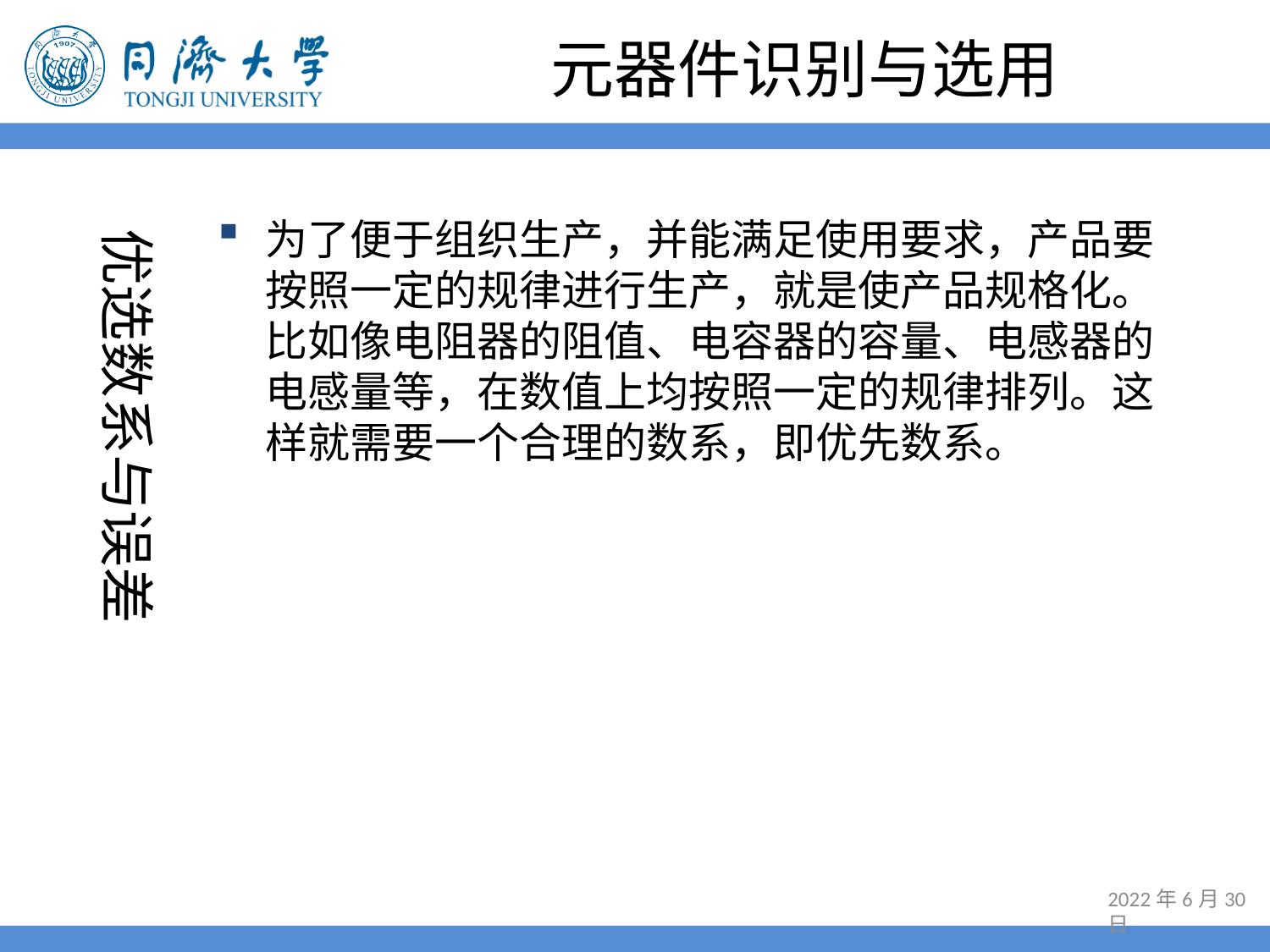

# 元器件识别与选用
为了便于组织生产，并能满足使用要求，产品要按照一定的规律进行生产，就是使产品规格化。比如像电阻器的阻值、电容器的容量、电感器的电感量等，在数值上均按照一定的规律排列。这样就需要一个合理的数系，即优先数系。
优选数系与误差
2022年6月30日